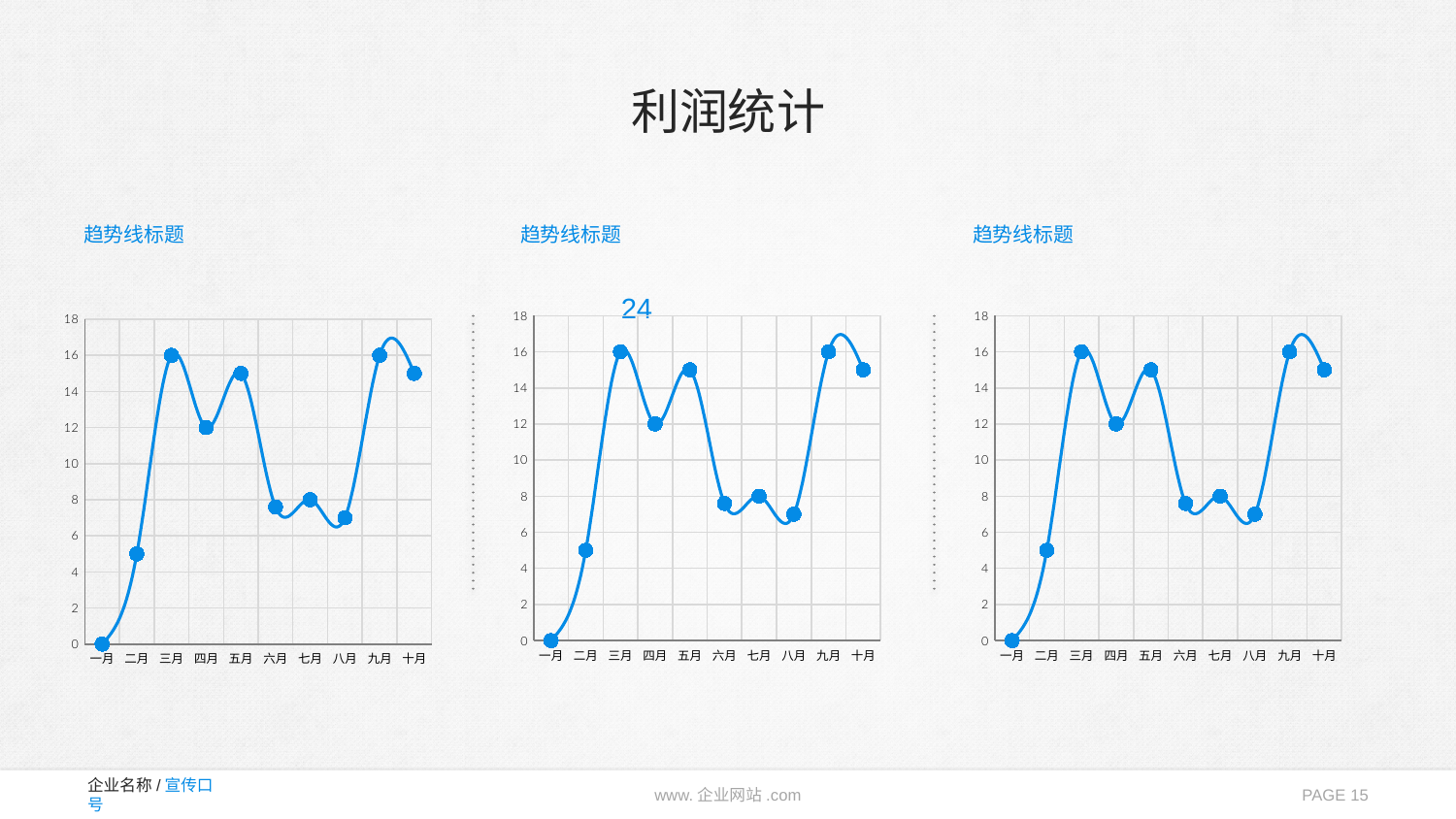

# 利润统计
趋势线标题
趋势线标题
趋势线标题

### Chart

| Category | 列1 |
|---|---|
| 一月 | 0.0 |
| 二月 | 5.0 |
| 三月 | 16.0 |
| 四月 | 12.0 |
| 五月 | 15.0 |
| 六月 | 7.6 |
| 七月 | 8.0 |
| 八月 | 7.0 |
| 九月 | 16.0 |
| 十月 | 15.0 |

### Chart

| Category | 列1 |
|---|---|
| 一月 | 0.0 |
| 二月 | 5.0 |
| 三月 | 16.0 |
| 四月 | 12.0 |
| 五月 | 15.0 |
| 六月 | 7.6 |
| 七月 | 8.0 |
| 八月 | 7.0 |
| 九月 | 16.0 |
| 十月 | 15.0 |

### Chart

| Category | 列1 |
|---|---|
| 一月 | 0.0 |
| 二月 | 5.0 |
| 三月 | 16.0 |
| 四月 | 12.0 |
| 五月 | 15.0 |
| 六月 | 7.6 |
| 七月 | 8.0 |
| 八月 | 7.0 |
| 九月 | 16.0 |
| 十月 | 15.0 |
24
PAGE 15
www.企业网站.com